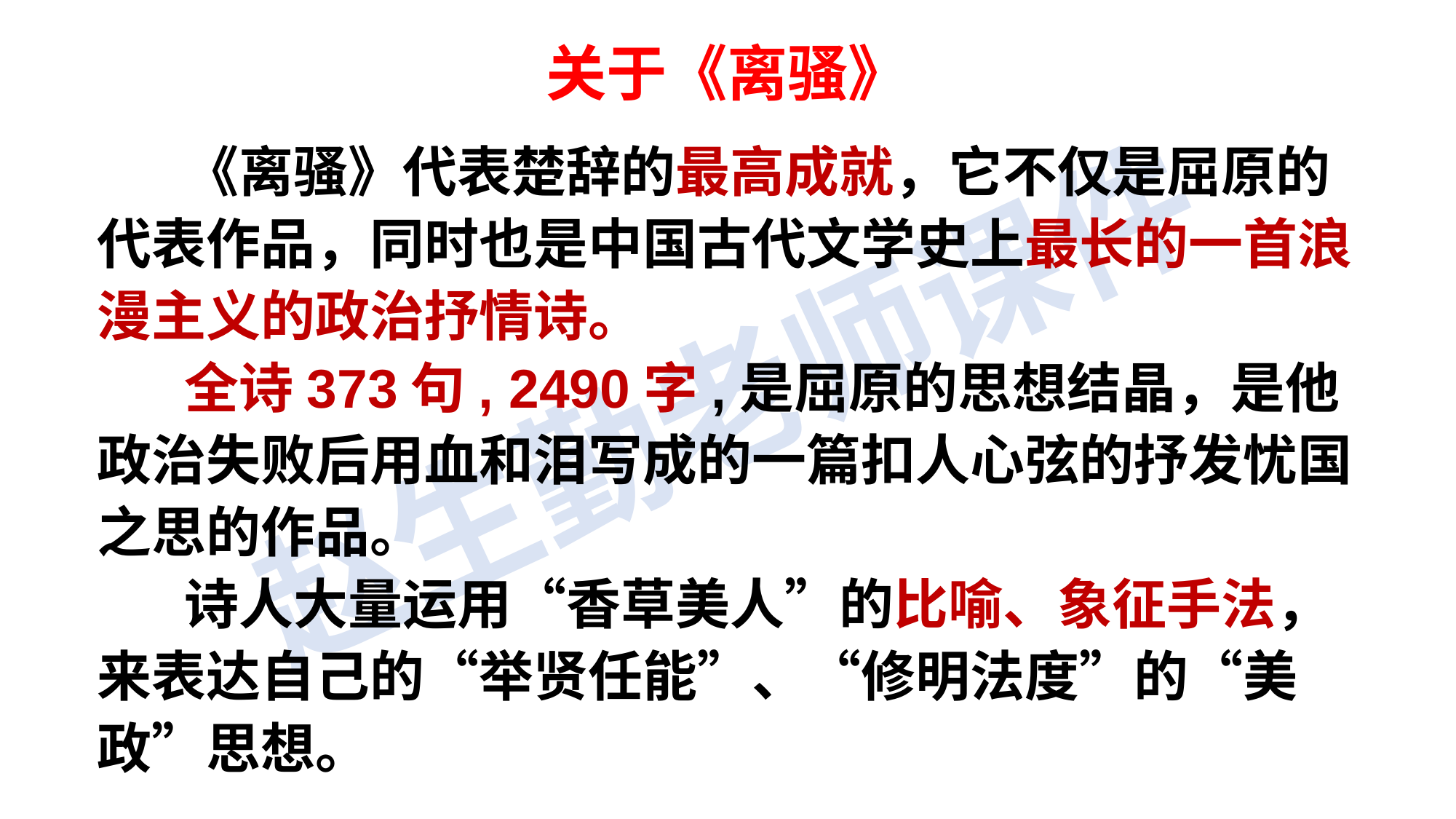

关于《离骚》

      《离骚》代表楚辞的最高成就，它不仅是屈原的代表作品，同时也是中国古代文学史上最长的一首浪漫主义的政治抒情诗。
      全诗373句, 2490字,是屈原的思想结晶，是他政治失败后用血和泪写成的一篇扣人心弦的抒发忧国之思的作品。
      诗人大量运用“香草美人”的比喻、象征手法，来表达自己的“举贤任能”、“修明法度”的“美政”思想。